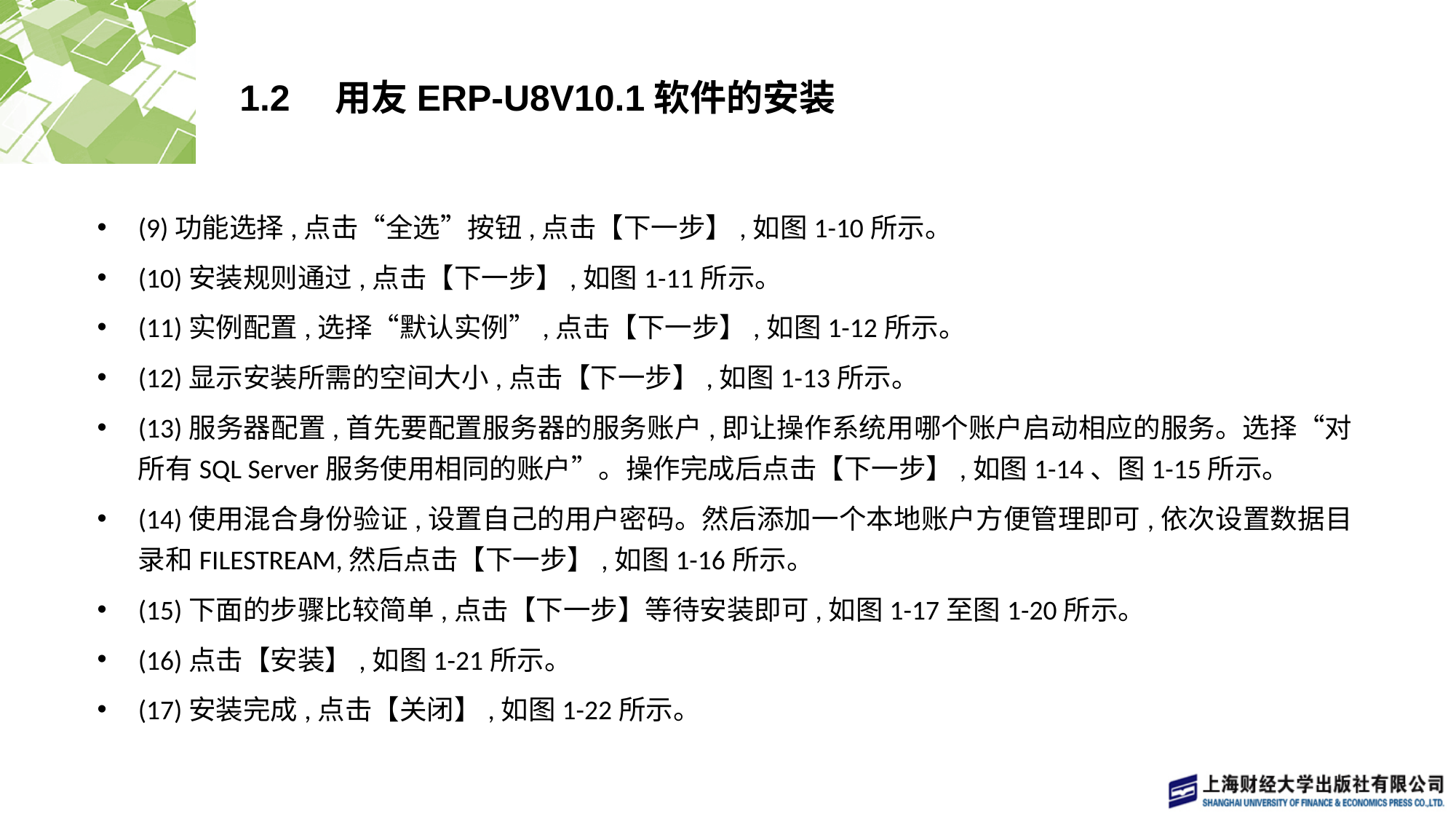

# 1.2　用友ERP-U8V10.1软件的安装
(9)功能选择,点击“全选”按钮,点击【下一步】,如图1-10所示。
(10)安装规则通过,点击【下一步】,如图1-11所示。
(11)实例配置,选择“默认实例”,点击【下一步】,如图1-12所示。
(12)显示安装所需的空间大小,点击【下一步】,如图1-13所示。
(13)服务器配置,首先要配置服务器的服务账户,即让操作系统用哪个账户启动相应的服务。选择“对所有SQL Server服务使用相同的账户”。操作完成后点击【下一步】,如图1-14、图1-15所示。
(14)使用混合身份验证,设置自己的用户密码。然后添加一个本地账户方便管理即可,依次设置数据目录和FILESTREAM,然后点击【下一步】,如图1-16所示。
(15)下面的步骤比较简单,点击【下一步】等待安装即可,如图1-17至图1-20所示。
(16)点击【安装】,如图1-21所示。
(17)安装完成,点击【关闭】,如图1-22所示。